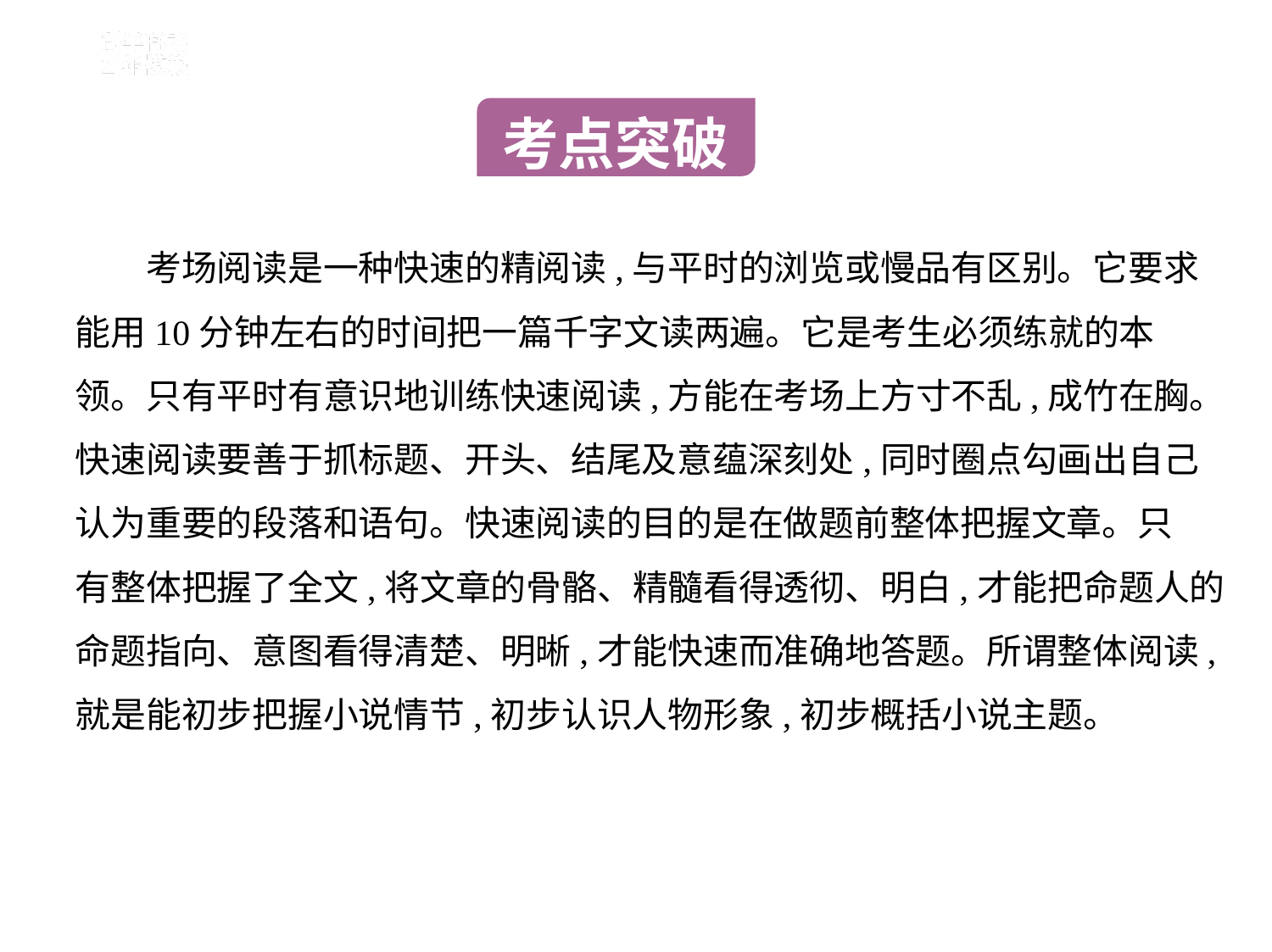

考点突破
　　考场阅读是一种快速的精阅读,与平时的浏览或慢品有区别。它要求
能用10分钟左右的时间把一篇千字文读两遍。它是考生必须练就的本
领。只有平时有意识地训练快速阅读,方能在考场上方寸不乱,成竹在胸。
快速阅读要善于抓标题、开头、结尾及意蕴深刻处,同时圈点勾画出自己
认为重要的段落和语句。快速阅读的目的是在做题前整体把握文章。只
有整体把握了全文,将文章的骨骼、精髓看得透彻、明白,才能把命题人的
命题指向、意图看得清楚、明晰,才能快速而准确地答题。所谓整体阅读,
就是能初步把握小说情节,初步认识人物形象,初步概括小说主题。